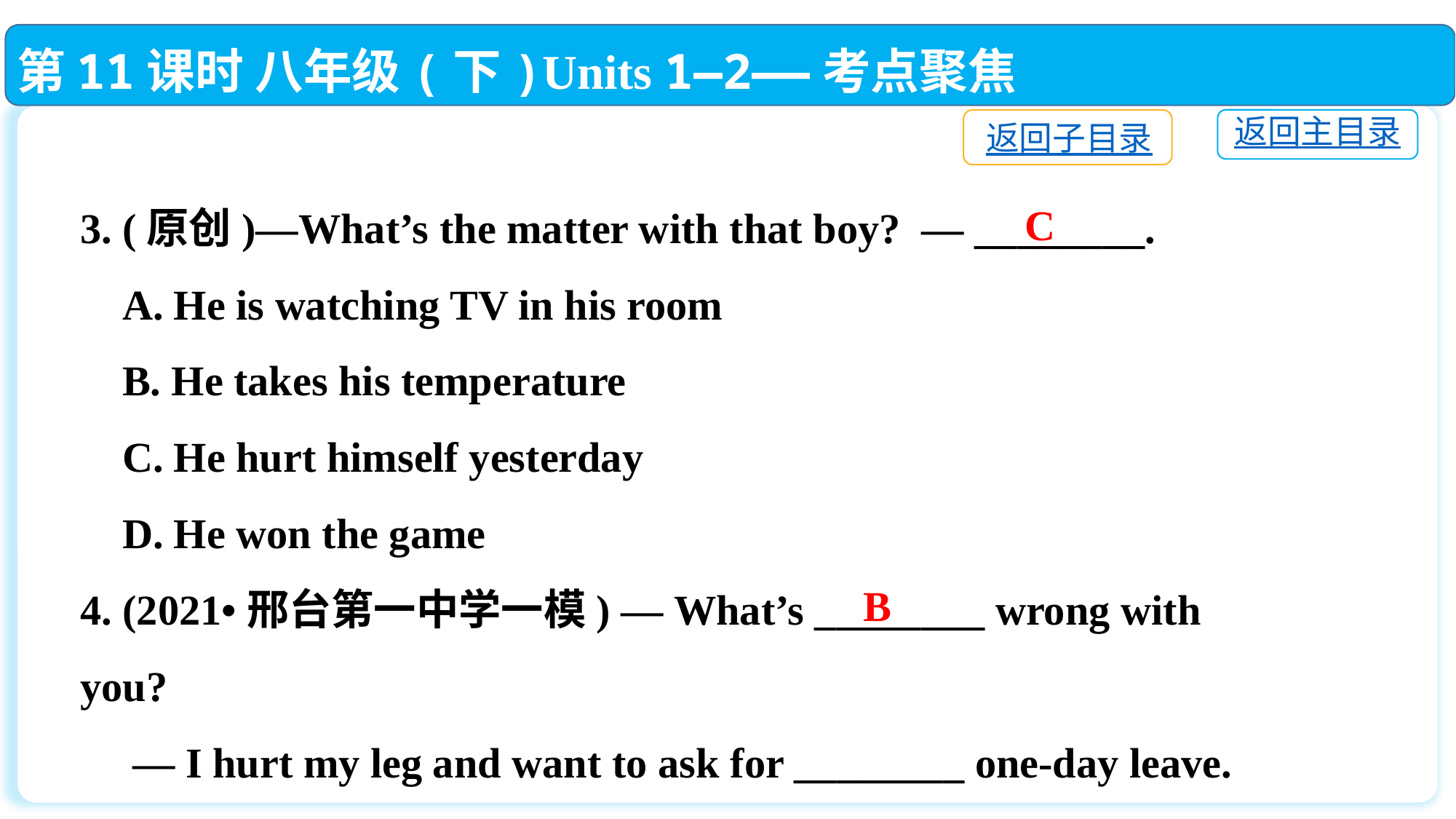

第11课时 八年级(下)Units 1—2——考点聚焦

返回主目录

返回子目录
3. (原创)—What’s the matter with that boy?  — ________.
    A. He is watching TV in his room
    B. He takes his temperature
    C. He hurt himself yesterday
    D. He won the game
4. (2021•邢台第一中学一模) — What’s ________ wrong with you?
     — I hurt my leg and want to ask for ________ one-day leave.
    A. /; an　 	B. /; a　	C. the; a　	D. the;　/
C
B